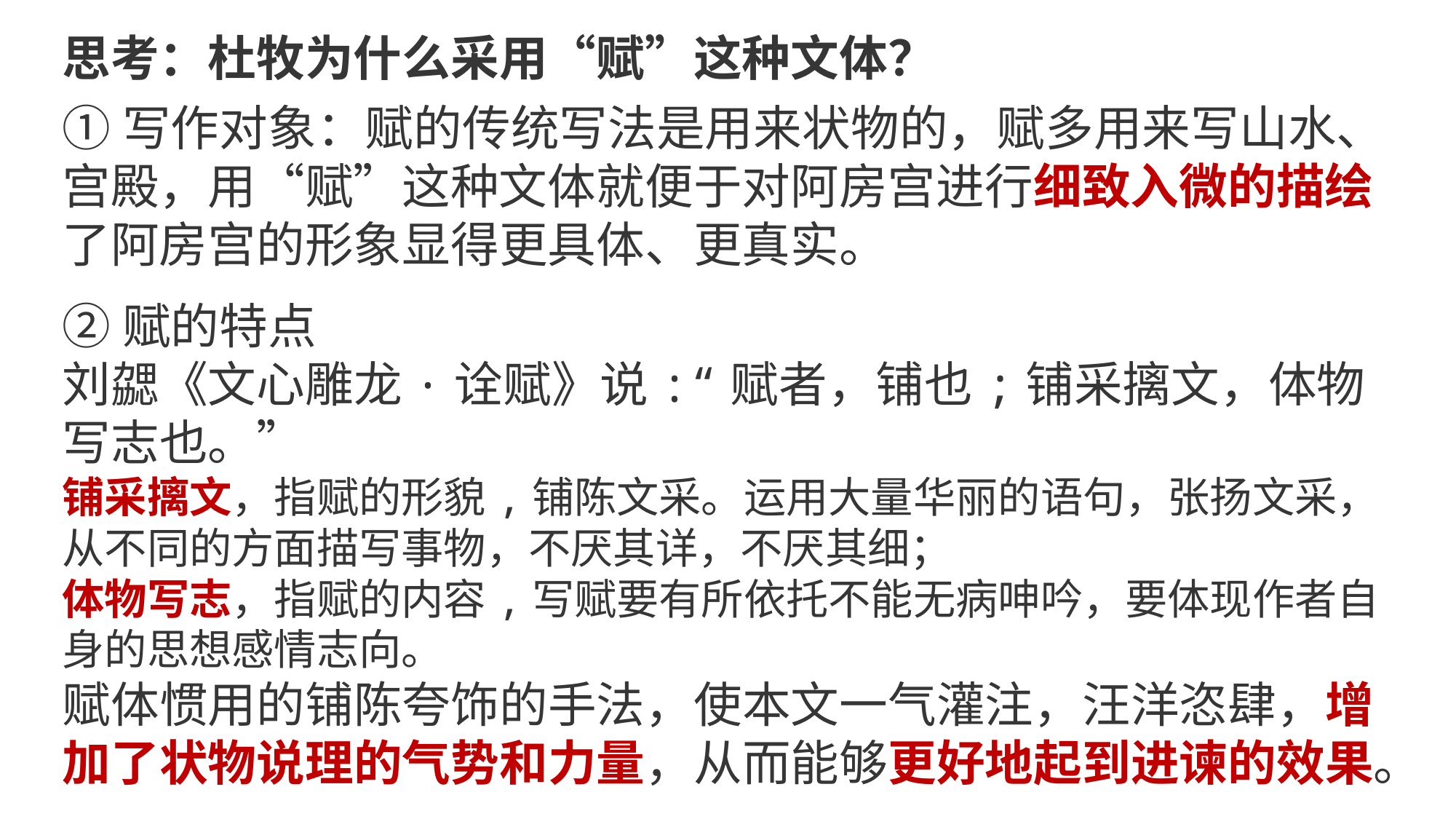

思考：杜牧为什么采用“赋”这种文体？
①写作对象：赋的传统写法是用来状物的，赋多用来写山水、宫殿，用“赋”这种文体就便于对阿房宫进行细致入微的描绘了阿房宫的形象显得更具体、更真实。
②赋的特点
刘勰《文心雕龙·诠赋》说:“赋者，铺也;铺采摛文，体物写志也。”
铺采摛文，指赋的形貌,铺陈文采。运用大量华丽的语句，张扬文采，从不同的方面描写事物，不厌其详，不厌其细；
体物写志，指赋的内容,写赋要有所依托不能无病呻吟，要体现作者自身的思想感情志向。
赋体惯用的铺陈夸饰的手法，使本文一气灌注，汪洋恣肆，增加了状物说理的气势和力量，从而能够更好地起到进谏的效果。